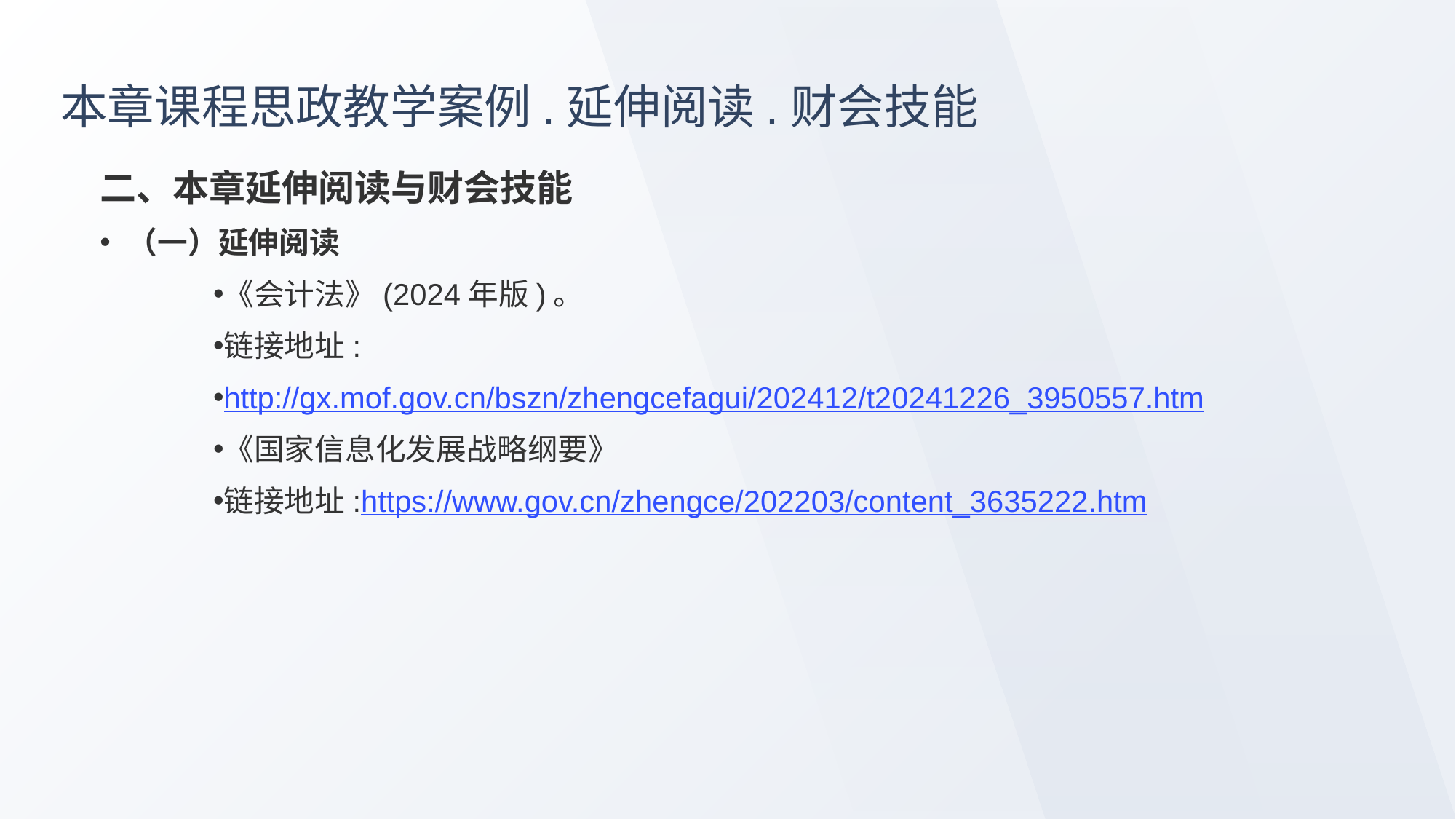

# 本章课程思政教学案例.延伸阅读.财会技能
二、本章延伸阅读与财会技能
（一）延伸阅读
《会计法》(2024年版)。
链接地址:
http://gx.mof.gov.cn/bszn/zhengcefagui/202412/t20241226_3950557.htm
《国家信息化发展战略纲要》
链接地址:https://www.gov.cn/zhengce/202203/content_3635222.htm